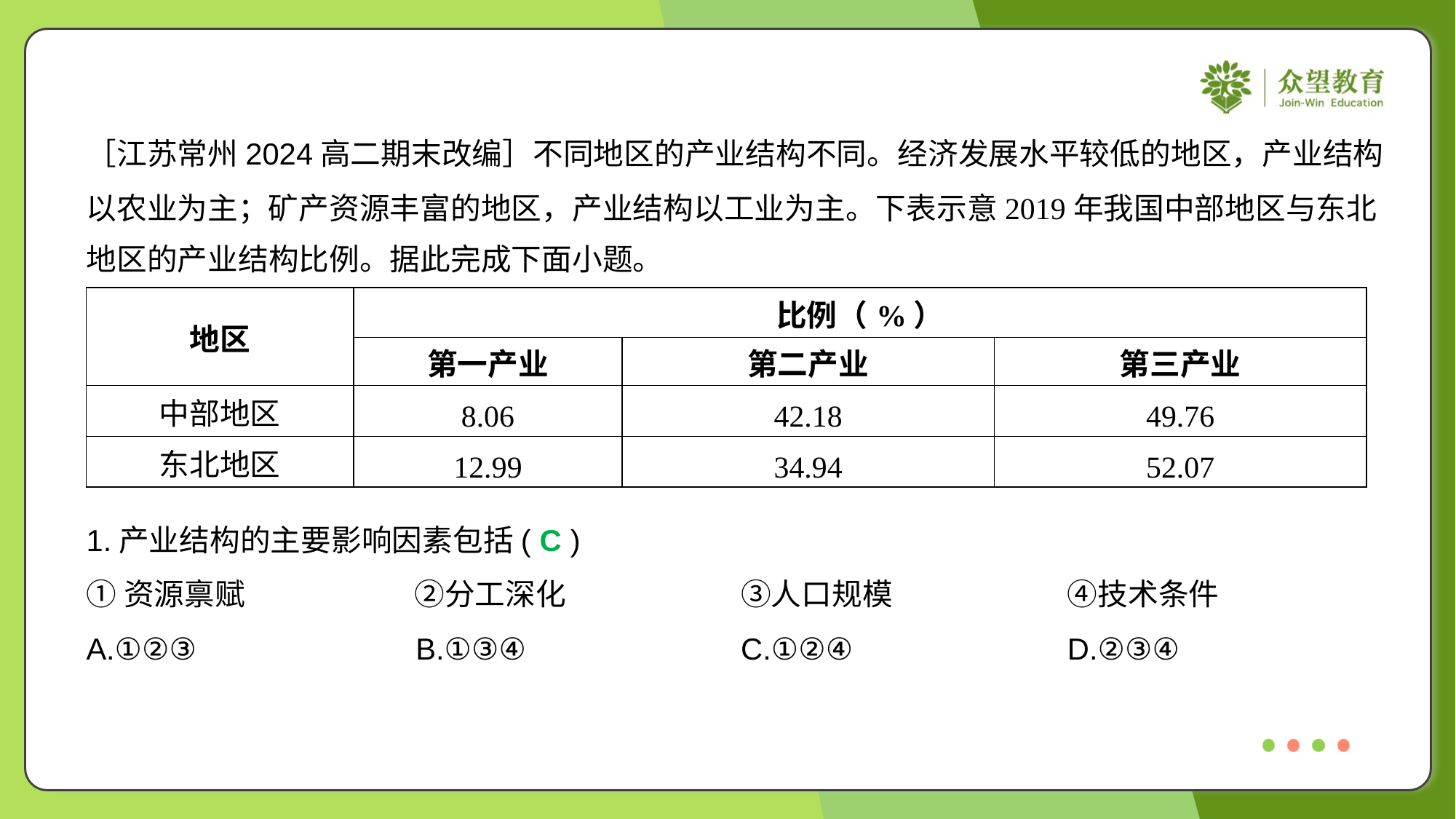

［江苏常州2024高二期末改编］不同地区的产业结构不同。经济发展水平较低的地区，产业结构
以农业为主；矿产资源丰富的地区，产业结构以工业为主。下表示意2019年我国中部地区与东北
地区的产业结构比例。据此完成下面小题。
| 地区 | 比例（%） |  |  |
| --- | --- | --- | --- |
|  | 第一产业 | 第二产业 | 第三产业 |
| 中部地区 | 8.06 | 42.18 | 49.76 |
| 东北地区 | 12.99 | 34.94 | 52.07 |
1.产业结构的主要影响因素包括(     )
C
①资源禀赋	②分工深化	③人口规模	④技术条件
A.①②③	B.①③④	C.①②④	D.②③④